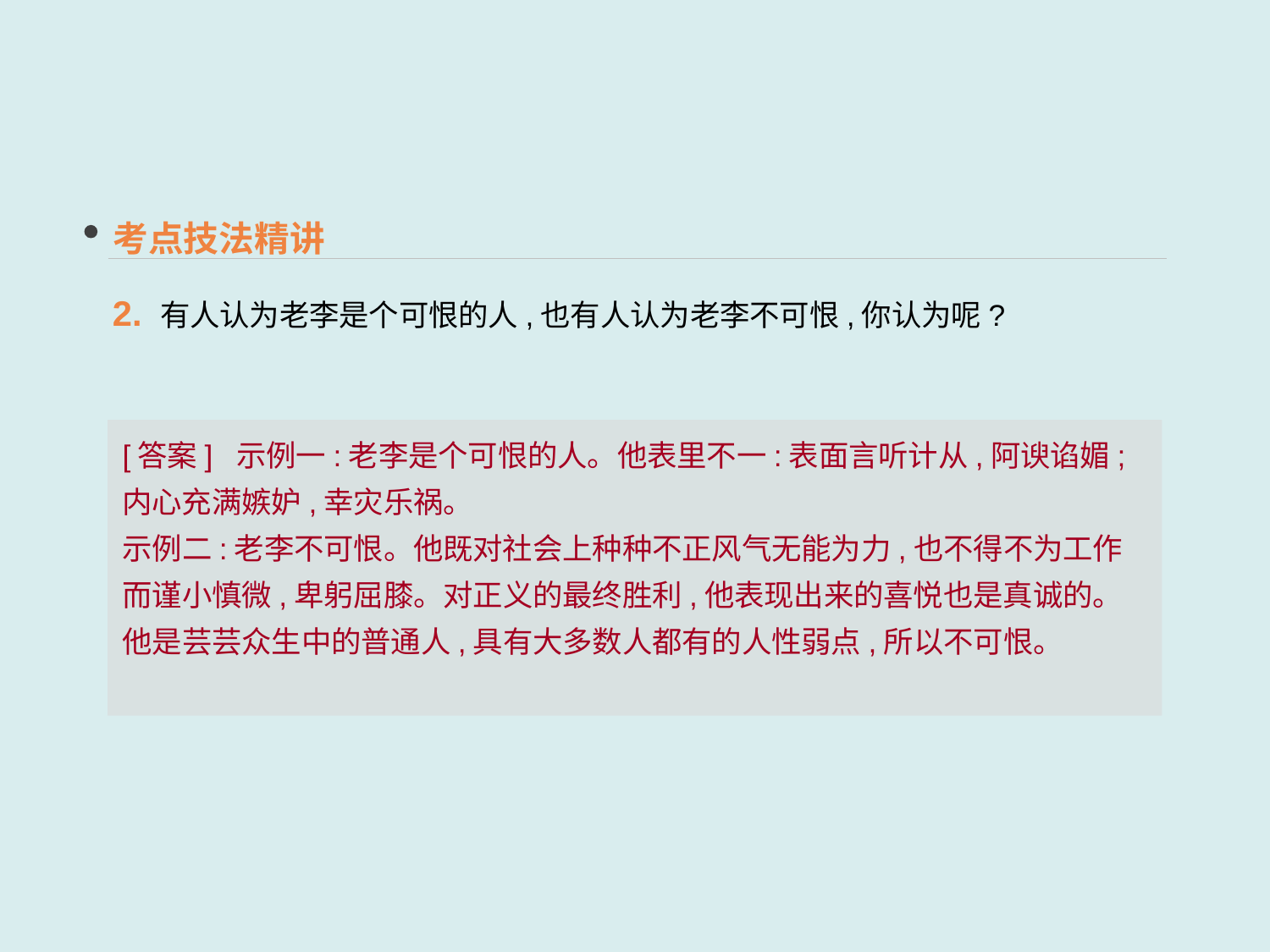

考点技法精讲

2. 有人认为老李是个可恨的人,也有人认为老李不可恨,你认为呢?

[答案]  示例一:老李是个可恨的人。他表里不一:表面言听计从,阿谀谄媚;内心充满嫉妒,幸灾乐祸。
示例二:老李不可恨。他既对社会上种种不正风气无能为力,也不得不为工作而谨小慎微,卑躬屈膝。对正义的最终胜利,他表现出来的喜悦也是真诚的。他是芸芸众生中的普通人,具有大多数人都有的人性弱点,所以不可恨。